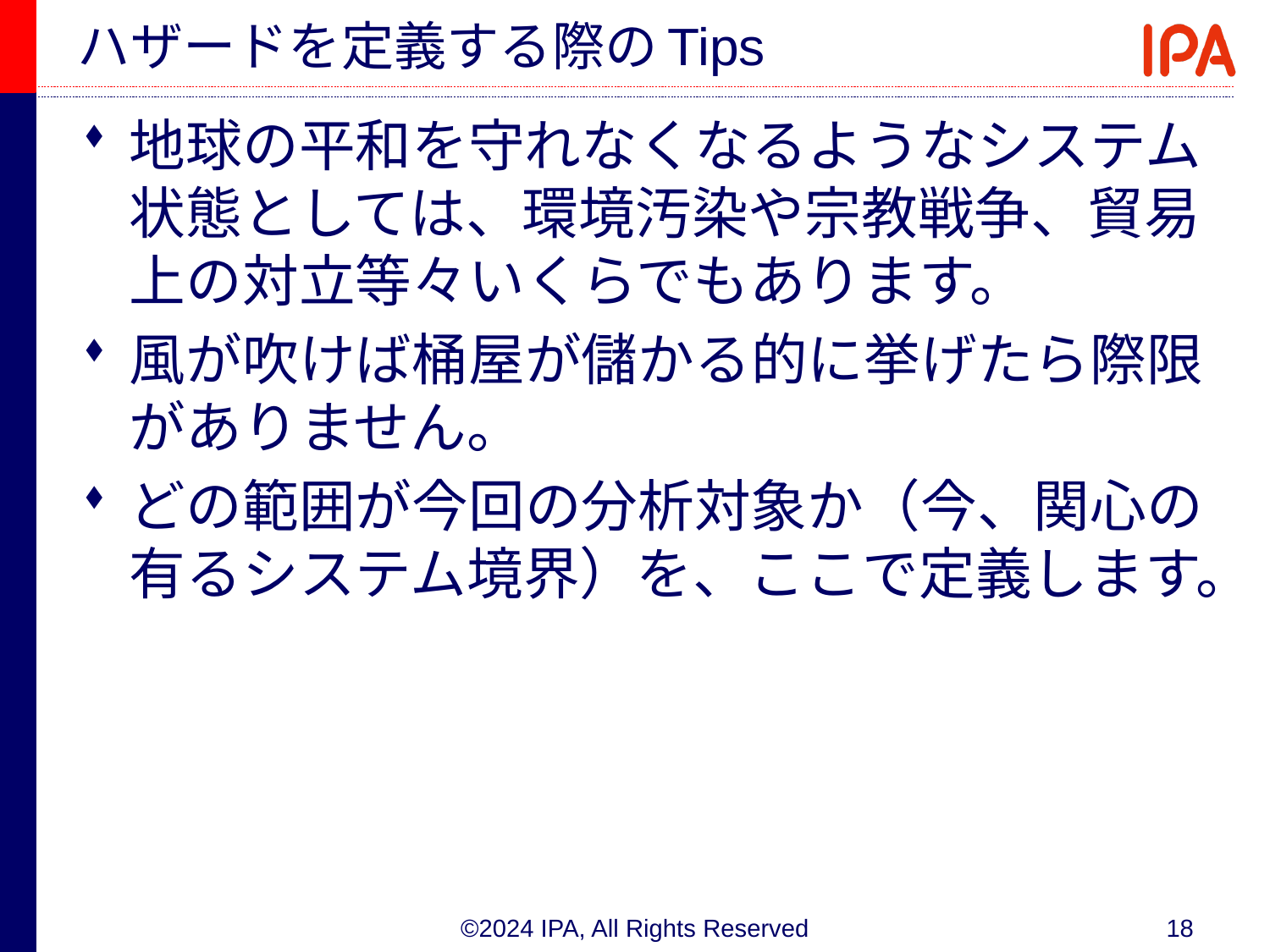

# ハザードを定義する際のTips
地球の平和を守れなくなるようなシステム状態としては、環境汚染や宗教戦争、貿易上の対立等々いくらでもあります。
風が吹けば桶屋が儲かる的に挙げたら際限がありません。
どの範囲が今回の分析対象か（今、関心の有るシステム境界）を、ここで定義します。
©2024 IPA, All Rights Reserved
18